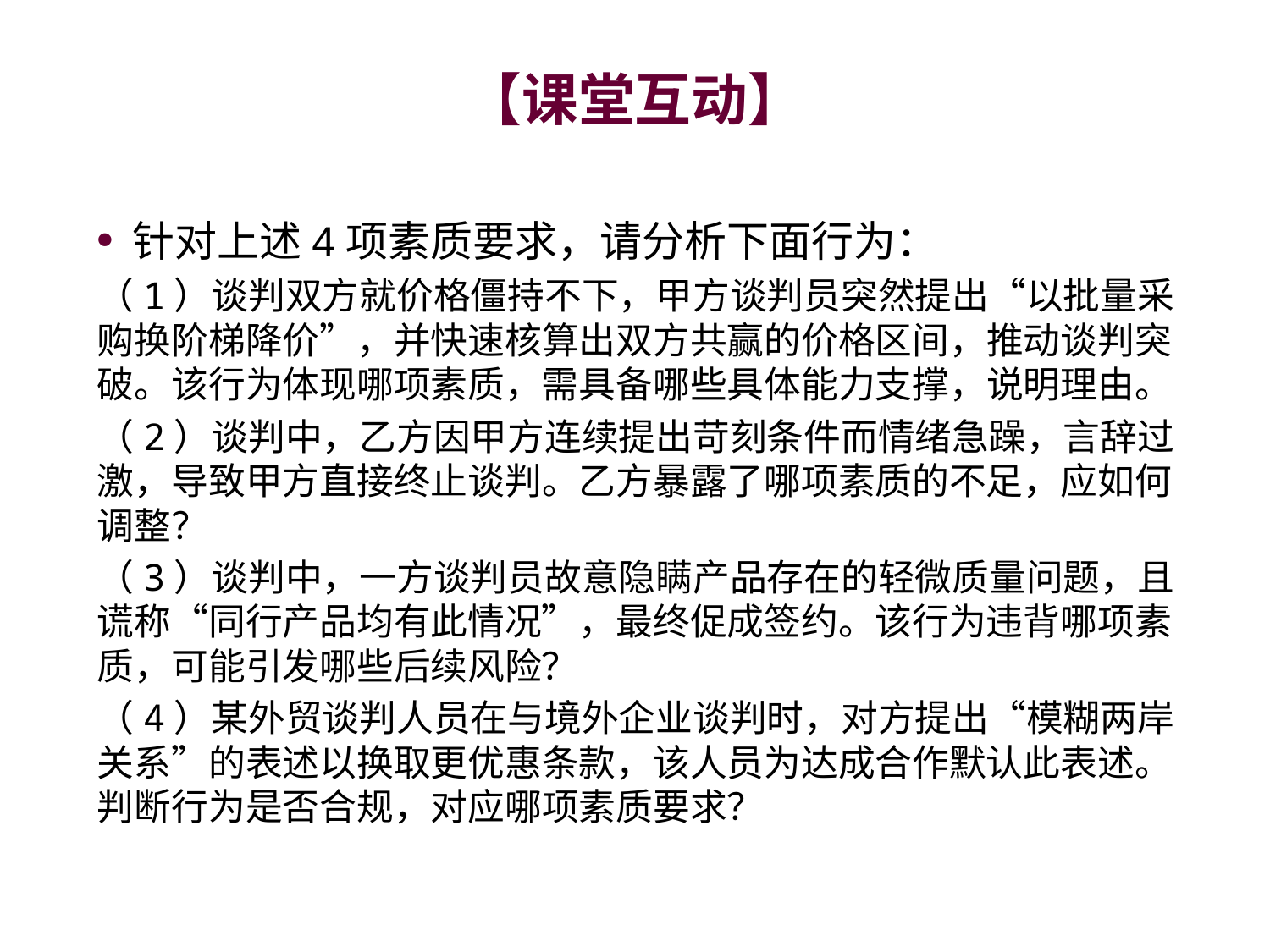

# 【课堂互动】
针对上述4项素质要求，请分析下面行为：
（1）谈判双方就价格僵持不下，甲方谈判员突然提出“以批量采购换阶梯降价”，并快速核算出双方共赢的价格区间，推动谈判突破。该行为体现哪项素质，需具备哪些具体能力支撑，说明理由。
（2）谈判中，乙方因甲方连续提出苛刻条件而情绪急躁，言辞过激，导致甲方直接终止谈判。乙方暴露了哪项素质的不足，应如何调整？
（3）谈判中，一方谈判员故意隐瞒产品存在的轻微质量问题，且谎称“同行产品均有此情况”，最终促成签约。该行为违背哪项素质，可能引发哪些后续风险？
（4）某外贸谈判人员在与境外企业谈判时，对方提出“模糊两岸关系”的表述以换取更优惠条款，该人员为达成合作默认此表述。判断行为是否合规，对应哪项素质要求？